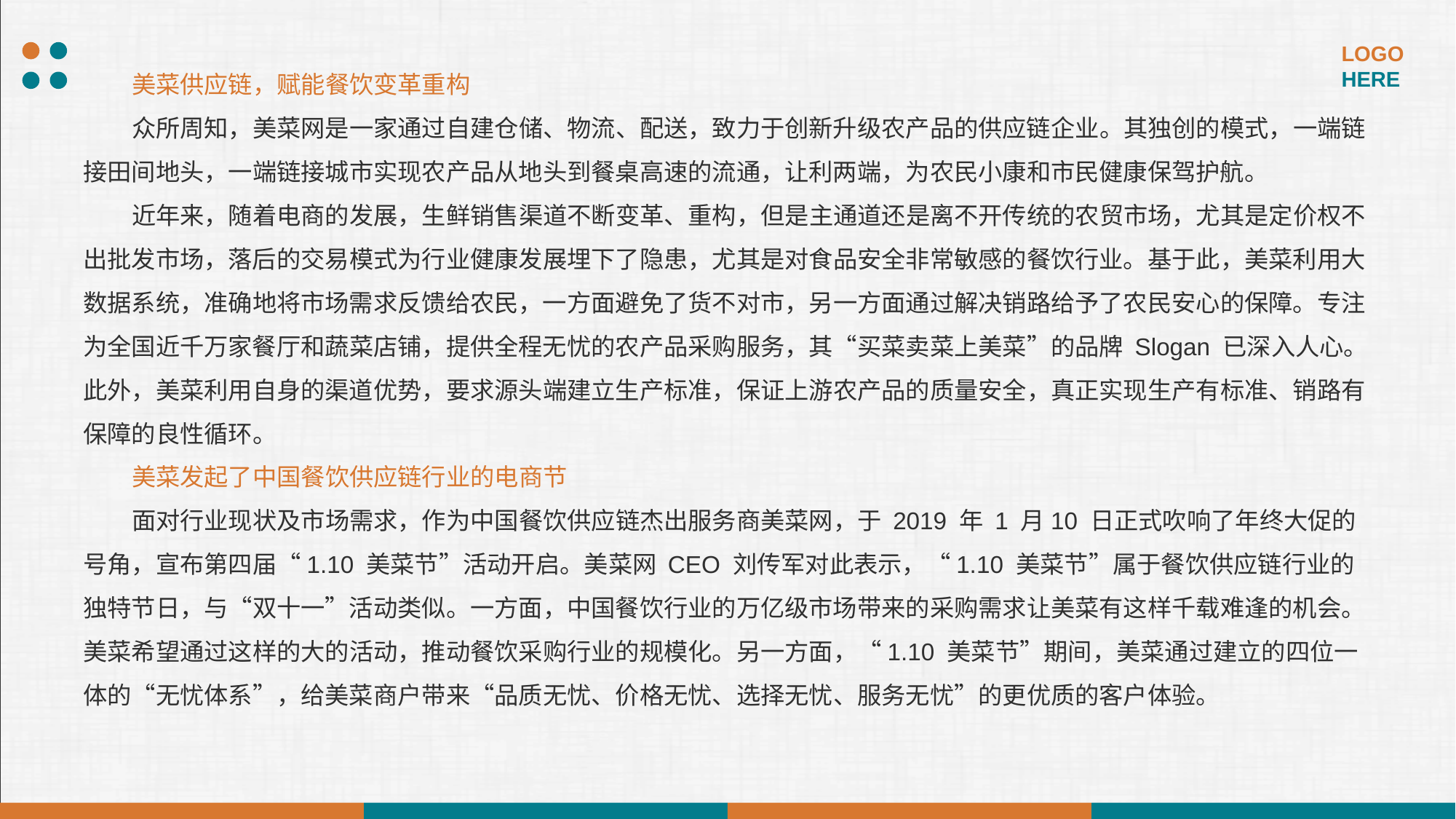

美菜供应链，赋能餐饮变革重构
众所周知，美菜网是一家通过自建仓储、物流、配送，致力于创新升级农产品的供应链企业。其独创的模式，一端链接田间地头，一端链接城市实现农产品从地头到餐桌高速的流通，让利两端，为农民小康和市民健康保驾护航。
近年来，随着电商的发展，生鲜销售渠道不断变革、重构，但是主通道还是离不开传统的农贸市场，尤其是定价权不出批发市场，落后的交易模式为行业健康发展埋下了隐患，尤其是对食品安全非常敏感的餐饮行业。基于此，美菜利用大数据系统，准确地将市场需求反馈给农民，一方面避免了货不对市，另一方面通过解决销路给予了农民安心的保障。专注为全国近千万家餐厅和蔬菜店铺，提供全程无忧的农产品采购服务，其“买菜卖菜上美菜”的品牌 Slogan 已深入人心。此外，美菜利用自身的渠道优势，要求源头端建立生产标准，保证上游农产品的质量安全，真正实现生产有标准、销路有保障的良性循环。
美菜发起了中国餐饮供应链行业的电商节
面对行业现状及市场需求，作为中国餐饮供应链杰出服务商美菜网，于 2019 年 1 月10 日正式吹响了年终大促的号角，宣布第四届“1.10 美菜节”活动开启。美菜网 CEO 刘传军对此表示，“1.10 美菜节”属于餐饮供应链行业的独特节日，与“双十一”活动类似。一方面，中国餐饮行业的万亿级市场带来的采购需求让美菜有这样千载难逢的机会。美菜希望通过这样的大的活动，推动餐饮采购行业的规模化。另一方面，“1.10 美菜节”期间，美菜通过建立的四位一体的“无忧体系”，给美菜商户带来“品质无忧、价格无忧、选择无忧、服务无忧”的更优质的客户体验。